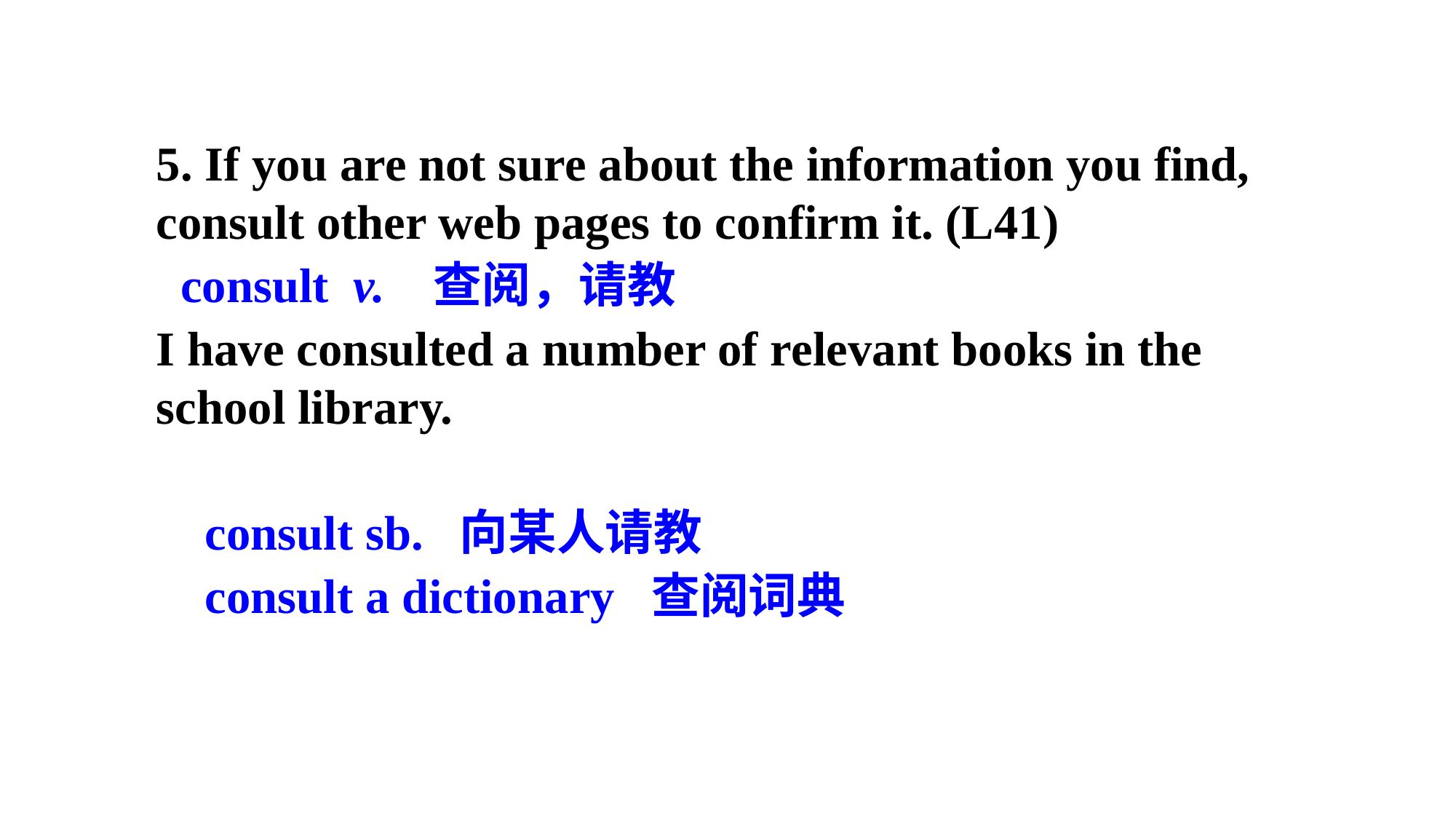

5. If you are not sure about the information you find, consult other web pages to confirm it. (L41)
  consult  v.   查阅，请教
I have consulted a number of relevant books in the school library.

    consult sb.  向某人请教
    consult a dictionary  查阅词典